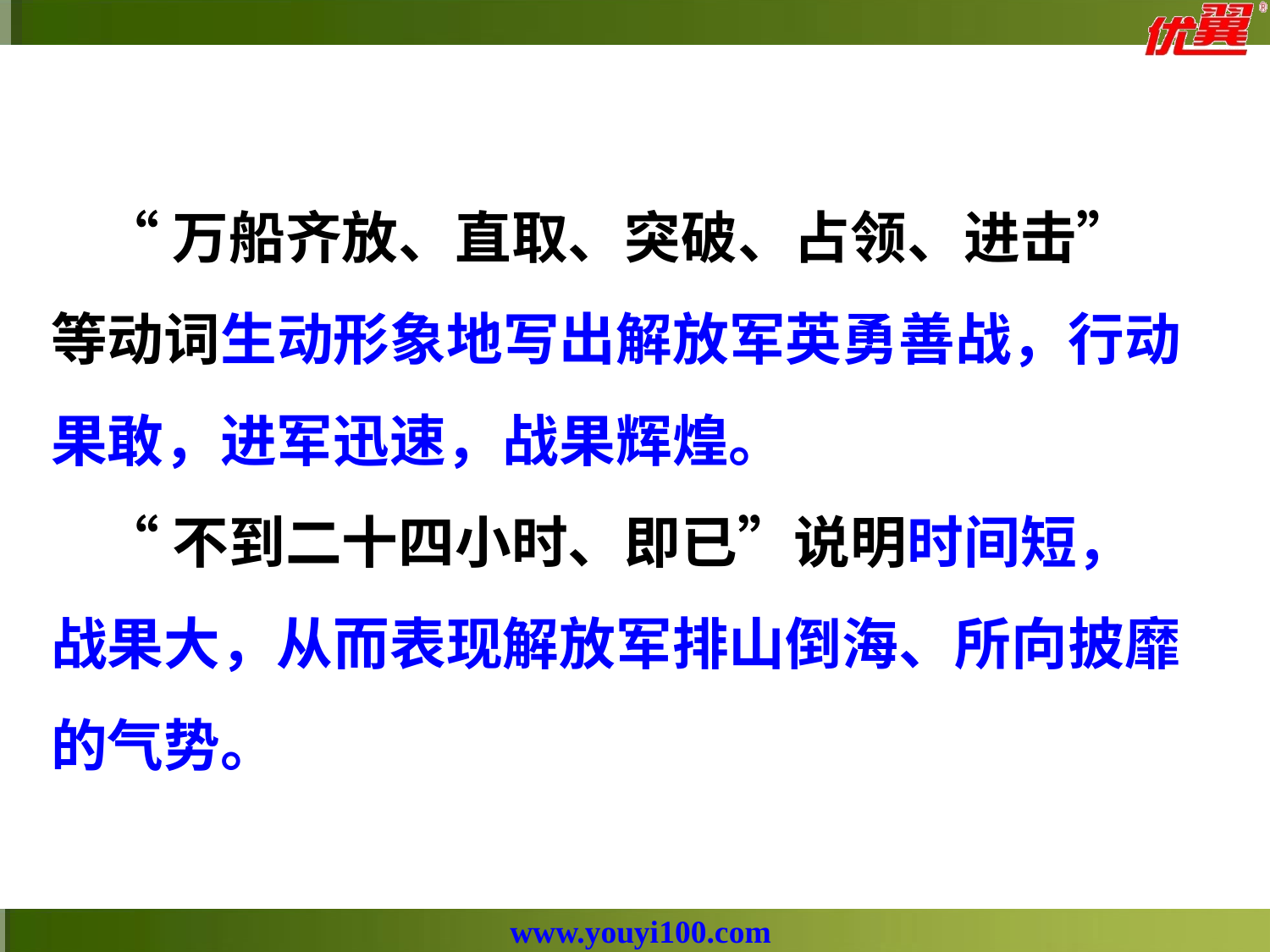

“万船齐放、直取、突破、占领、进击”等动词生动形象地写出解放军英勇善战，行动果敢，进军迅速，战果辉煌。
    “不到二十四小时、即已”说明时间短，战果大，从而表现解放军排山倒海、所向披靡的气势。